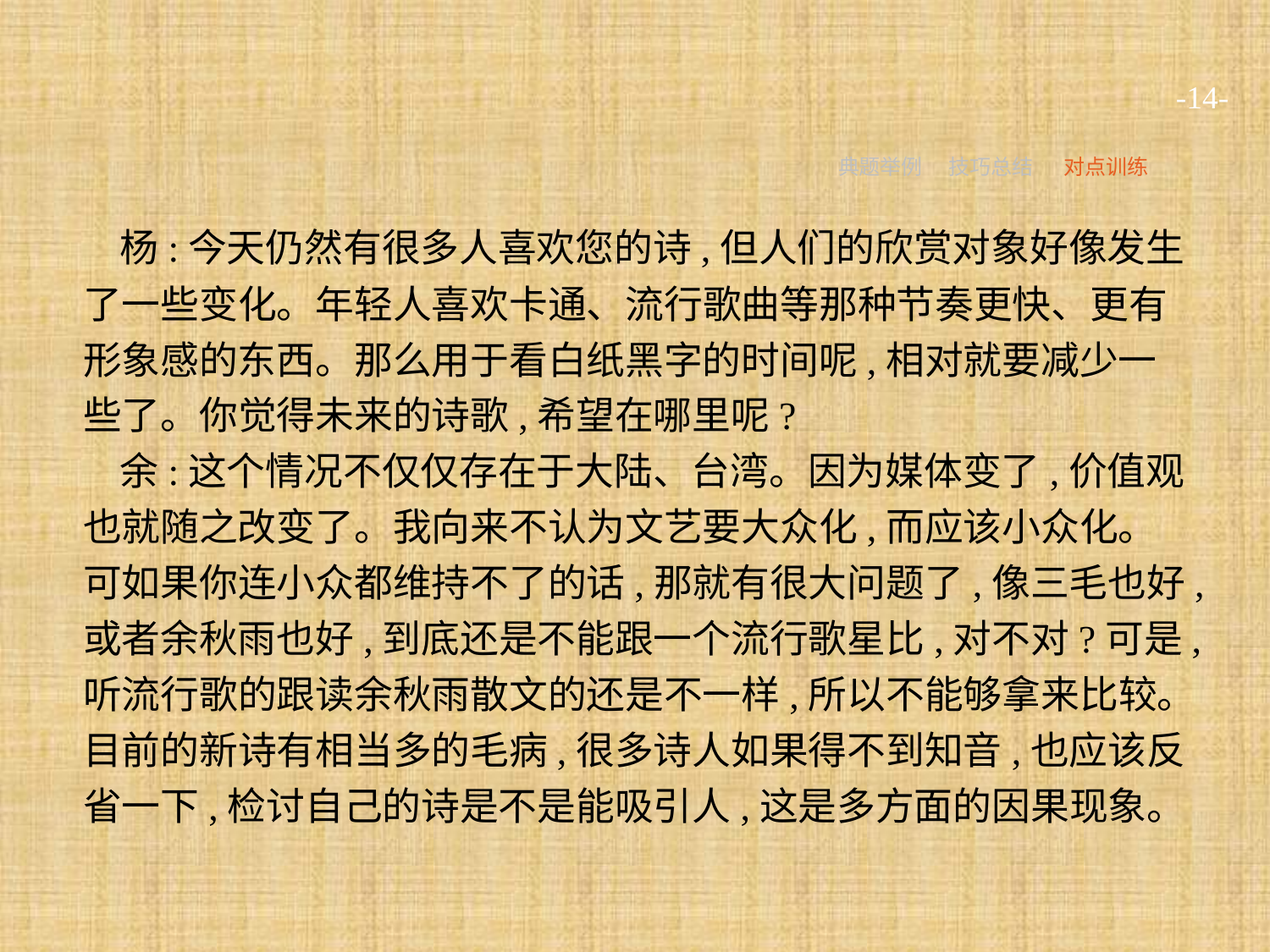

-14-
典题举例
技巧总结
对点训练
杨:今天仍然有很多人喜欢您的诗,但人们的欣赏对象好像发生了一些变化。年轻人喜欢卡通、流行歌曲等那种节奏更快、更有形象感的东西。那么用于看白纸黑字的时间呢,相对就要减少一些了。你觉得未来的诗歌,希望在哪里呢?
余:这个情况不仅仅存在于大陆、台湾。因为媒体变了,价值观也就随之改变了。我向来不认为文艺要大众化,而应该小众化。可如果你连小众都维持不了的话,那就有很大问题了,像三毛也好,或者余秋雨也好,到底还是不能跟一个流行歌星比,对不对?可是,听流行歌的跟读余秋雨散文的还是不一样,所以不能够拿来比较。目前的新诗有相当多的毛病,很多诗人如果得不到知音,也应该反省一下,检讨自己的诗是不是能吸引人,这是多方面的因果现象。